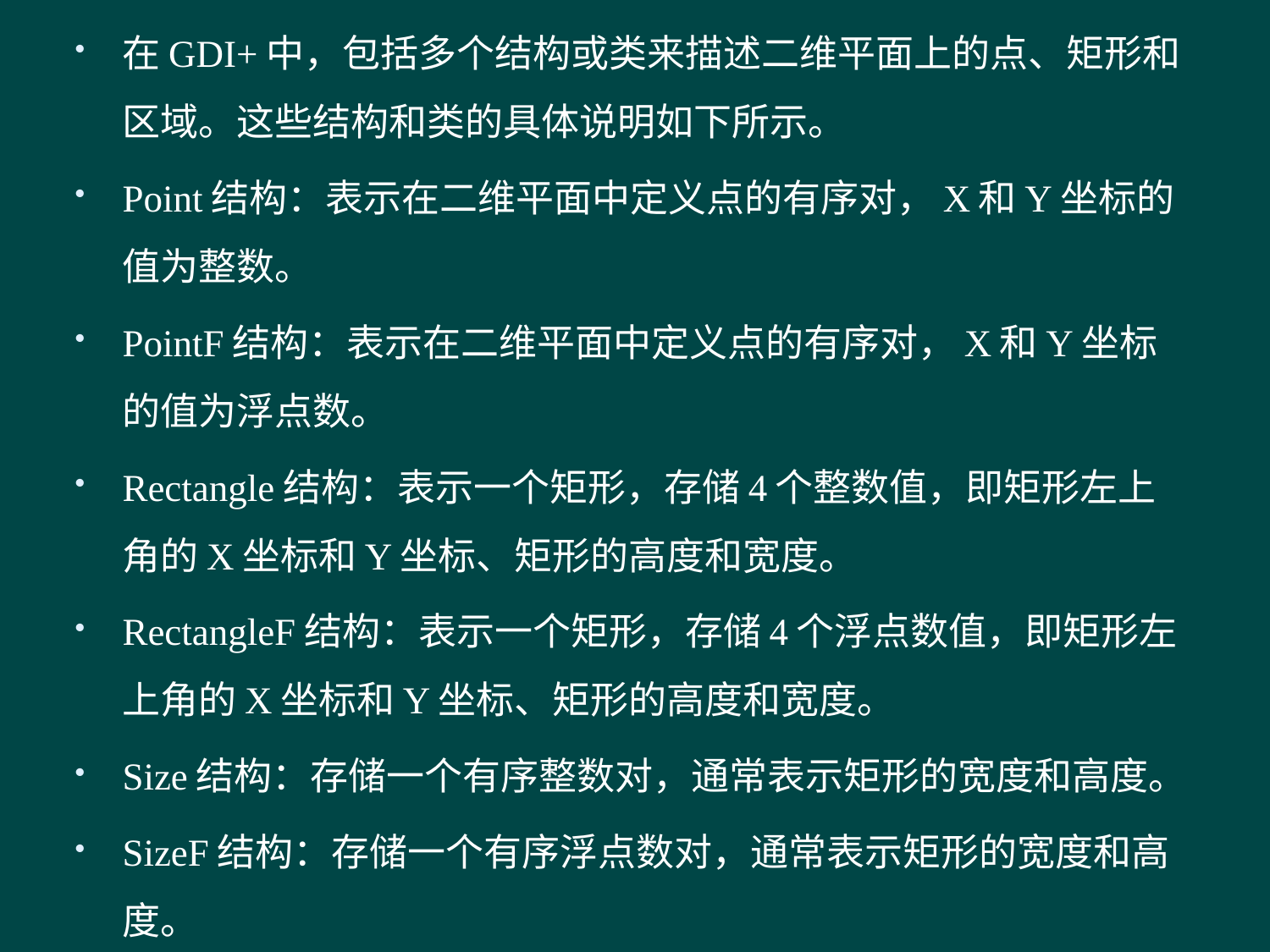

在GDI+中，包括多个结构或类来描述二维平面上的点、矩形和区域。这些结构和类的具体说明如下所示。
Point结构：表示在二维平面中定义点的有序对，X和Y坐标的值为整数。
PointF结构：表示在二维平面中定义点的有序对，X和Y坐标的值为浮点数。
Rectangle结构：表示一个矩形，存储4个整数值，即矩形左上角的X坐标和Y坐标、矩形的高度和宽度。
RectangleF结构：表示一个矩形，存储4个浮点数值，即矩形左上角的X坐标和Y坐标、矩形的高度和宽度。
Size结构：存储一个有序整数对，通常表示矩形的宽度和高度。
SizeF结构：存储一个有序浮点数对，通常表示矩形的宽度和高度。

#